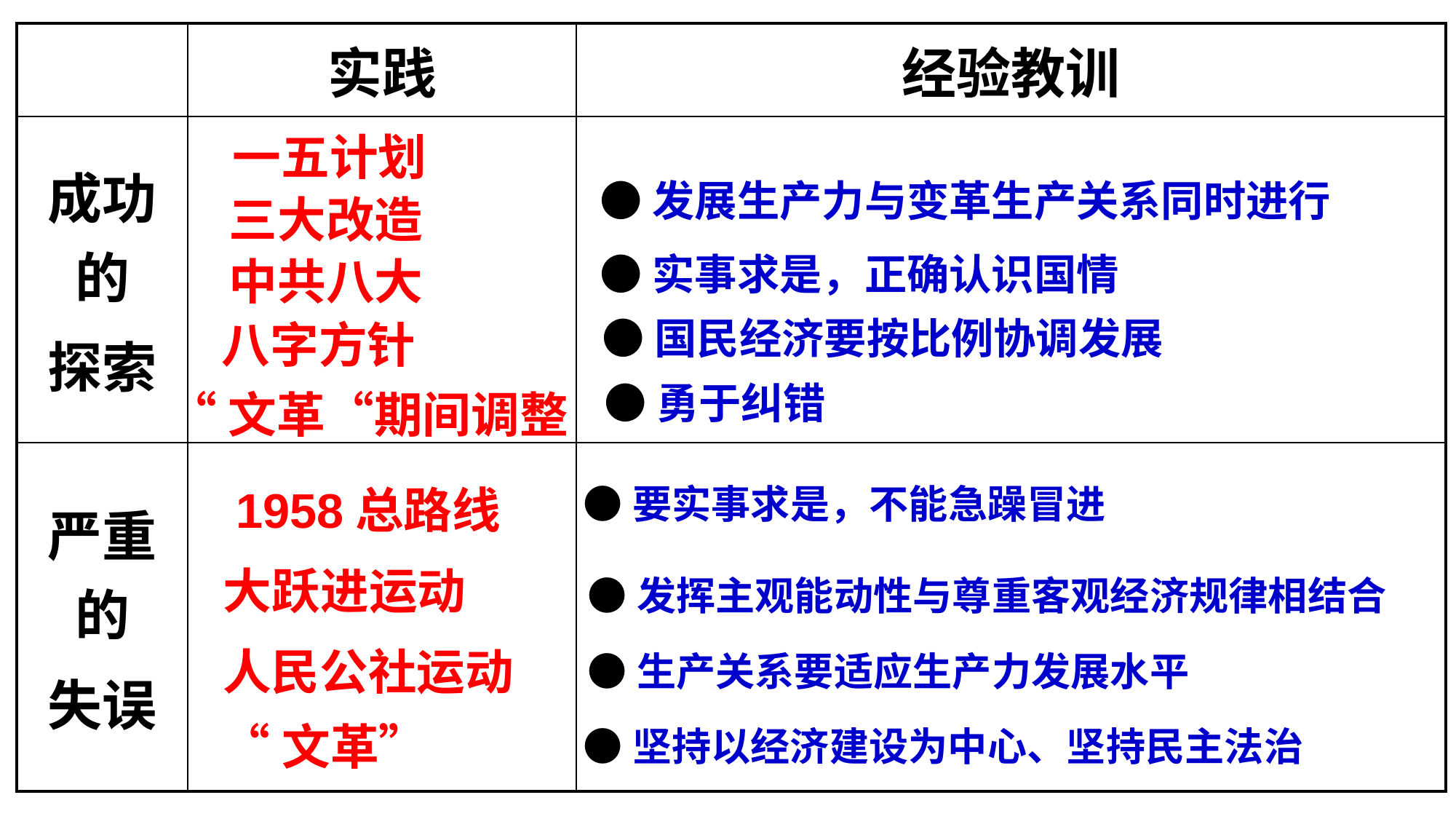

|  | 实践 | 经验教训 |
| --- | --- | --- |
| 成功的 探索 |  |  |
| 严重的 失误 |  |  |
一五计划
●发展生产力与变革生产关系同时进行
三大改造
●实事求是，正确认识国情
中共八大
●国民经济要按比例协调发展
八字方针
●勇于纠错
“文革“期间调整
1958总路线
●要实事求是，不能急躁冒进
大跃进运动
●发挥主观能动性与尊重客观经济规律相结合
人民公社运动
●生产关系要适应生产力发展水平
“文革”
●坚持以经济建设为中心、坚持民主法治